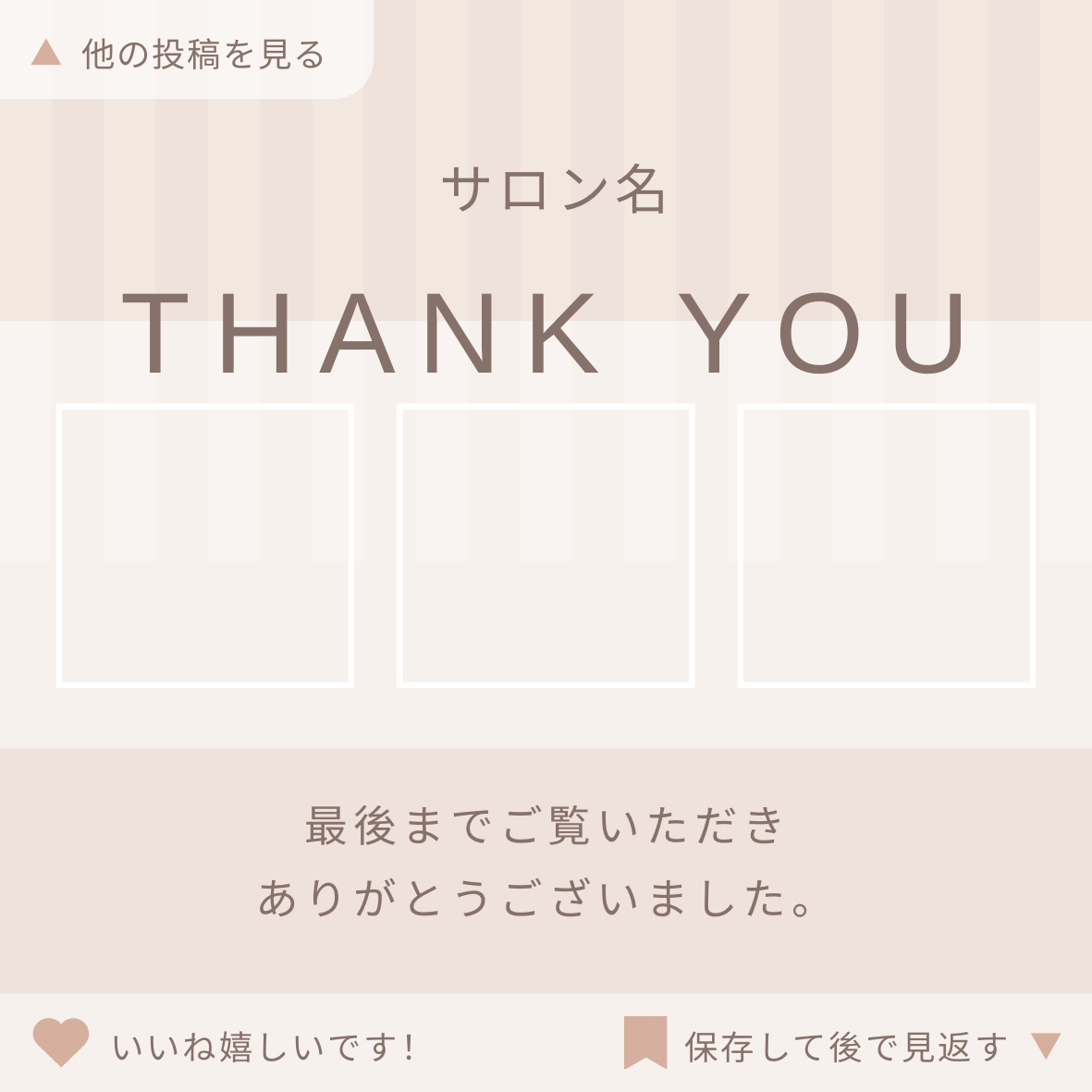

他の投稿を見る

サロン名
THANK YOU

最後までご覧いただき
ありがとうございました。

いいね嬉しいです！
保存して後で見返す